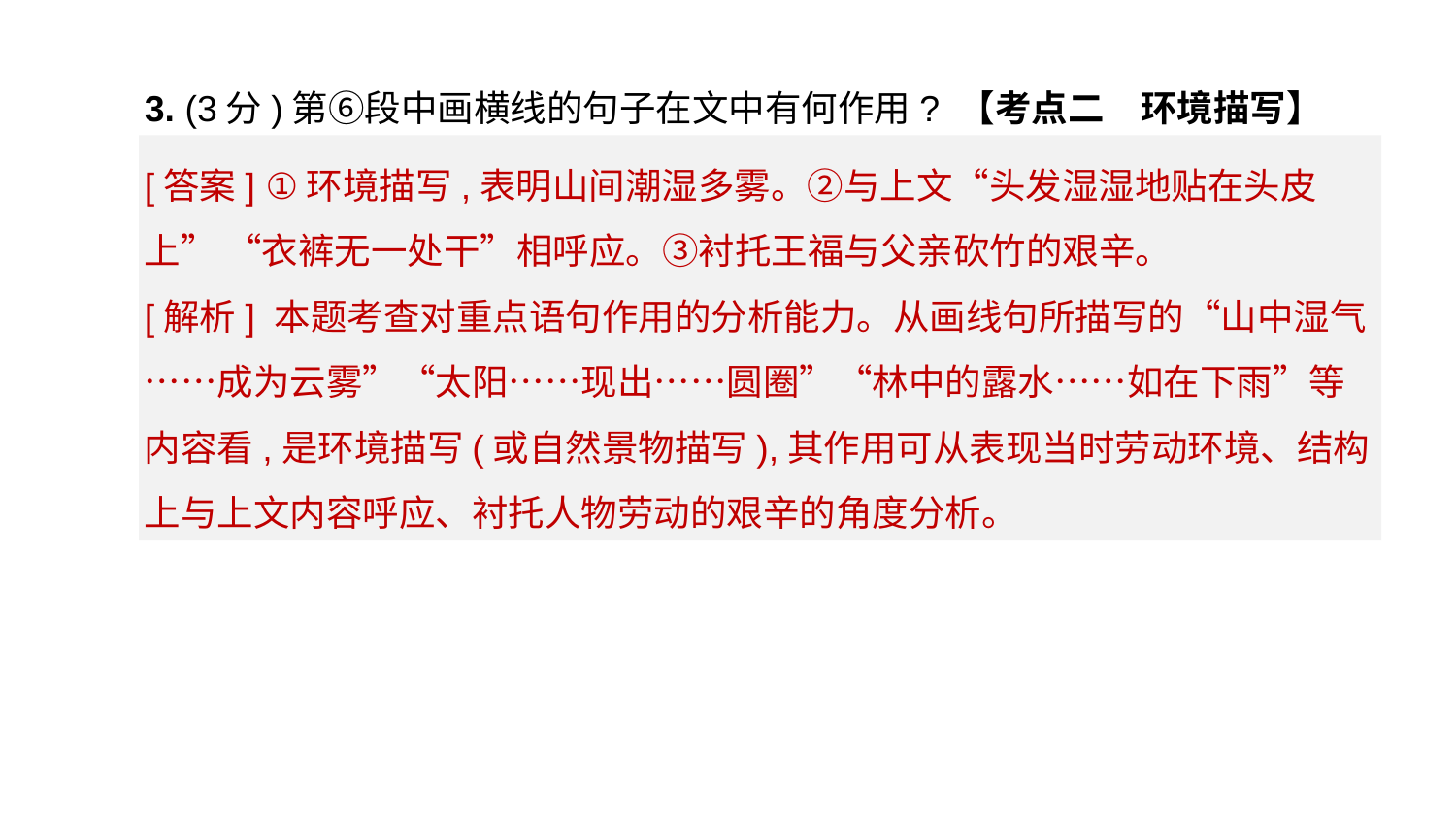

3. (3分)第⑥段中画横线的句子在文中有何作用? 【考点二　环境描写】
[答案] ①环境描写,表明山间潮湿多雾。②与上文“头发湿湿地贴在头皮上” “衣裤无一处干”相呼应。③衬托王福与父亲砍竹的艰辛。
[解析] 本题考查对重点语句作用的分析能力。从画线句所描写的“山中湿气……成为云雾”“太阳……现出……圆圈”“林中的露水……如在下雨”等内容看,是环境描写(或自然景物描写),其作用可从表现当时劳动环境、结构上与上文内容呼应、衬托人物劳动的艰辛的角度分析。